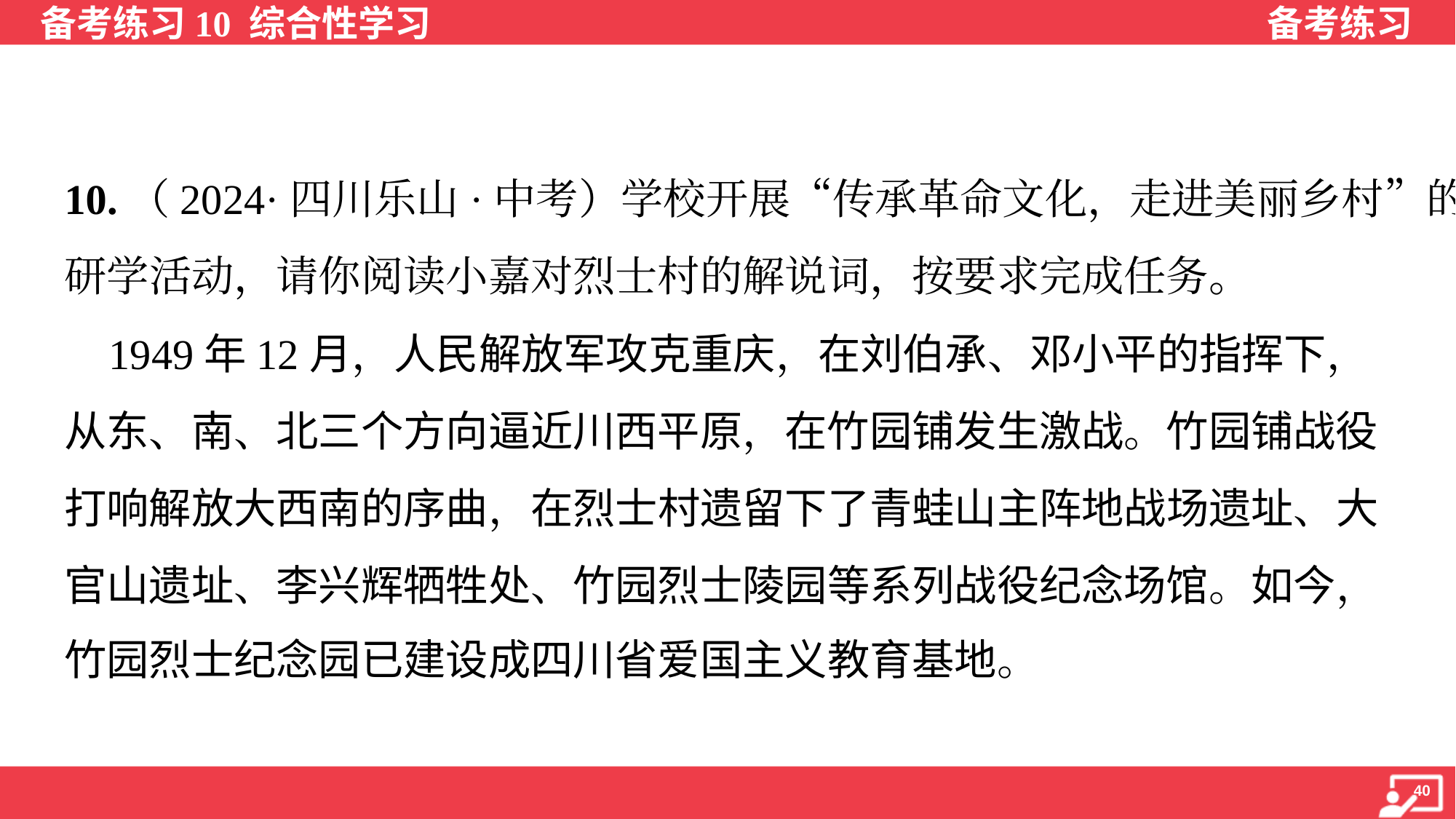

10.（2024·四川乐山·中考）学校开展“传承革命文化，走进美丽乡村”的
研学活动，请你阅读小嘉对烈士村的解说词，按要求完成任务。
    1949年12月，人民解放军攻克重庆，在刘伯承、邓小平的指挥下，
从东、南、北三个方向逼近川西平原，在竹园铺发生激战。竹园铺战役
打响解放大西南的序曲，在烈士村遗留下了青蛙山主阵地战场遗址、大
官山遗址、李兴辉牺牲处、竹园烈士陵园等系列战役纪念场馆。如今，
竹园烈士纪念园已建设成四川省爱国主义教育基地。